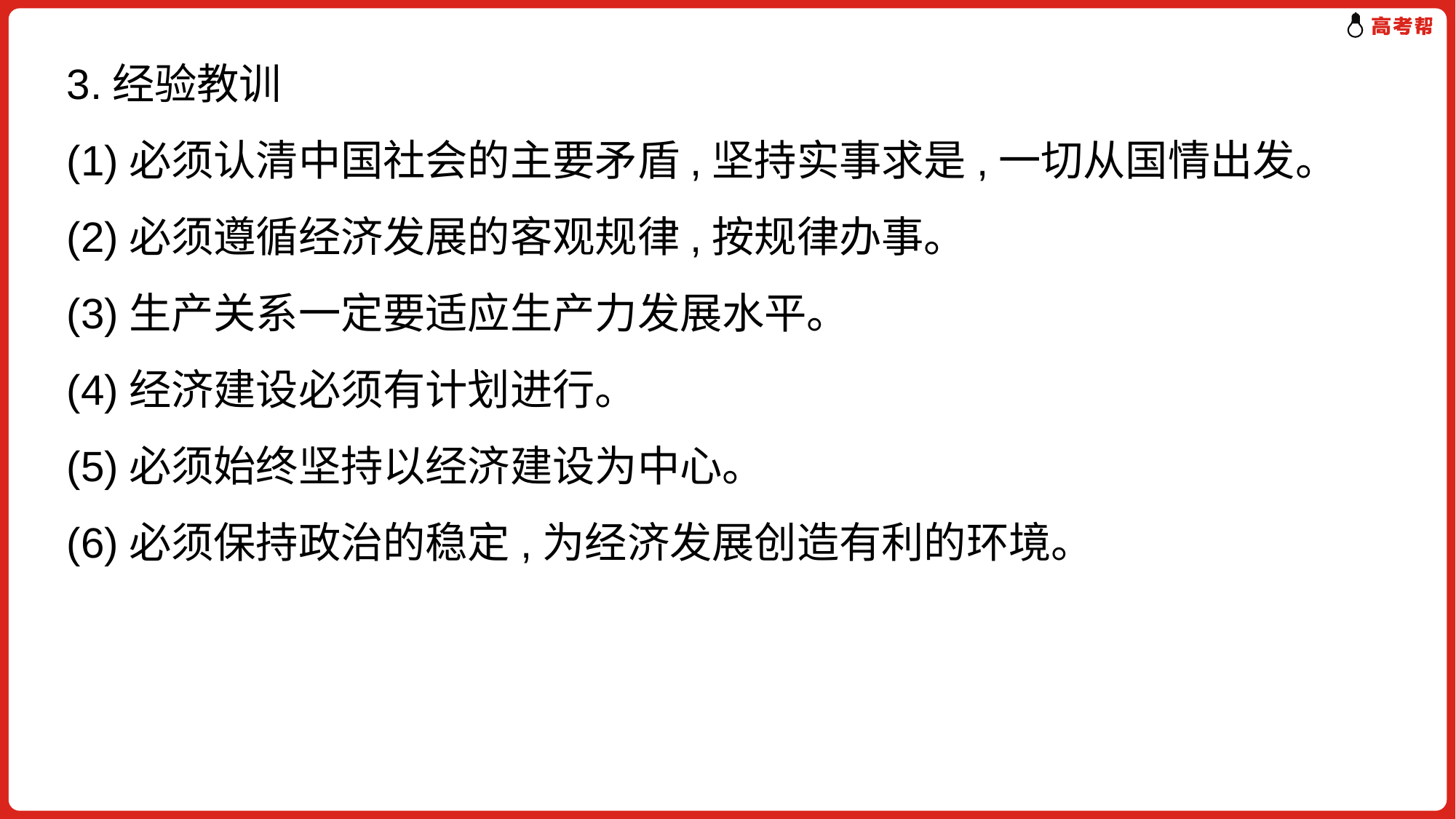

3.经验教训
(1)必须认清中国社会的主要矛盾,坚持实事求是,一切从国情出发。
(2)必须遵循经济发展的客观规律,按规律办事。
(3)生产关系一定要适应生产力发展水平。
(4)经济建设必须有计划进行。
(5)必须始终坚持以经济建设为中心。
(6)必须保持政治的稳定,为经济发展创造有利的环境。